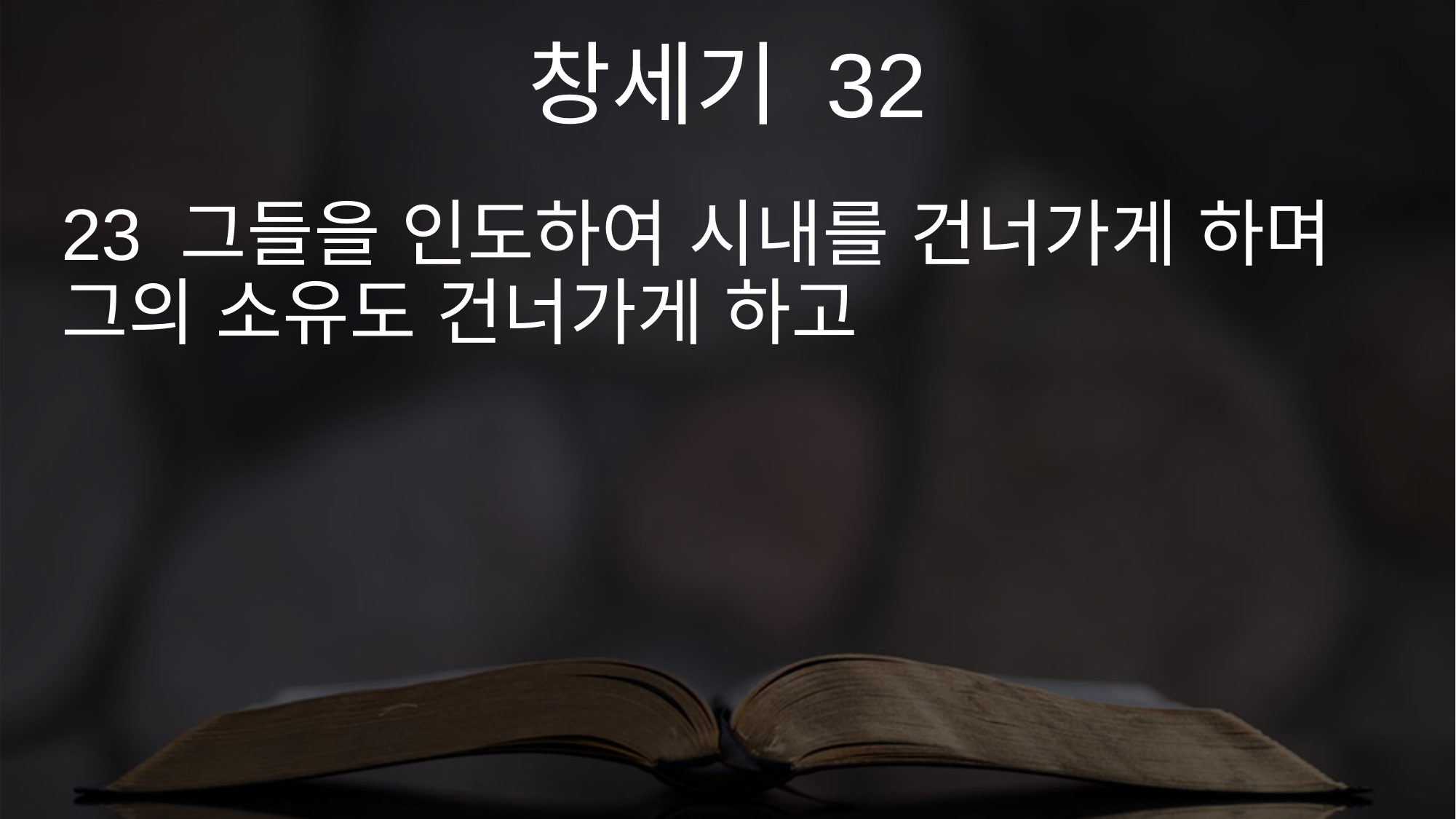

창세기 32
23 그들을 인도하여 시내를 건너가게 하며 그의 소유도 건너가게 하고